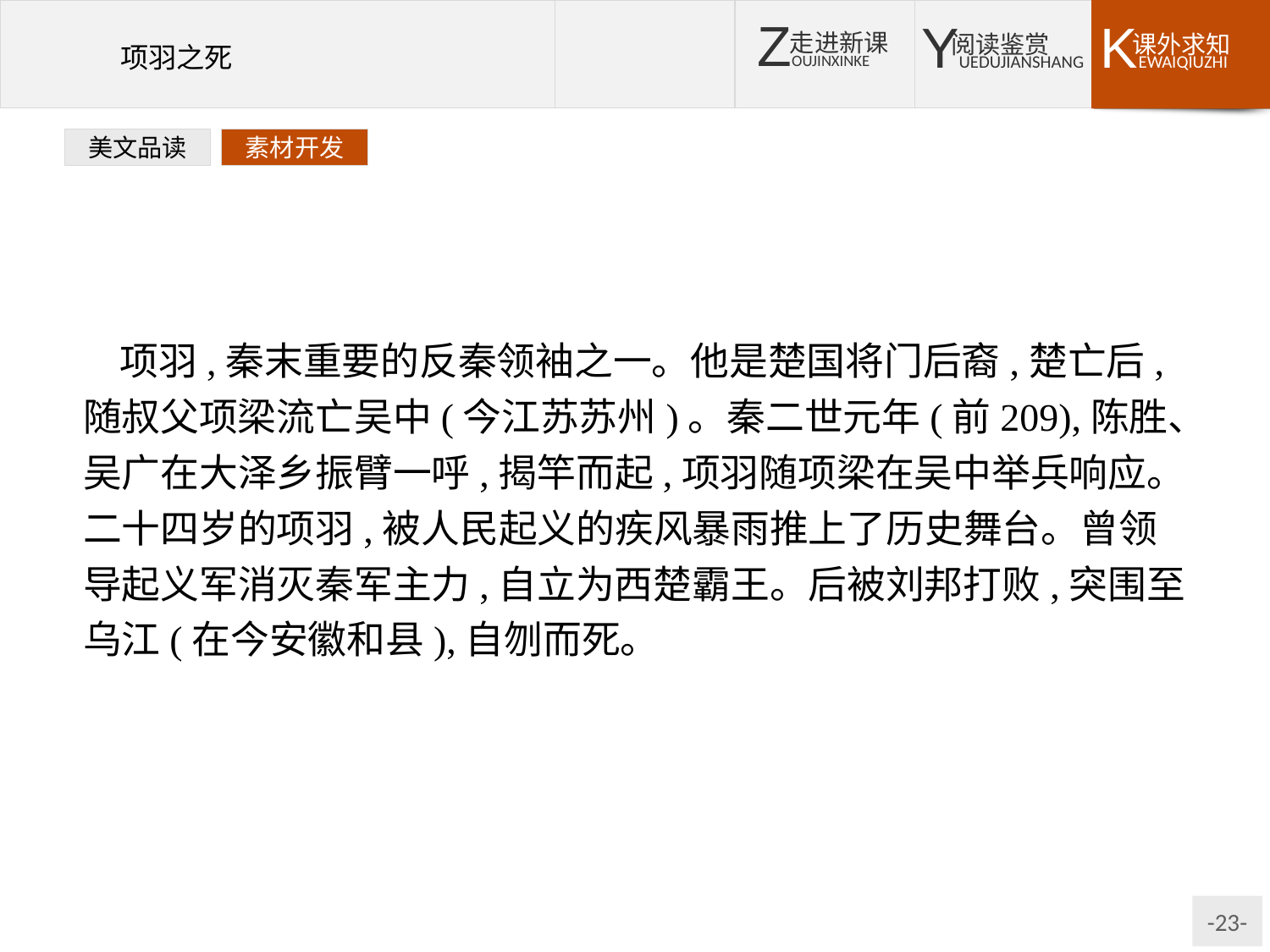

美文品读
素材开发
项羽,秦末重要的反秦领袖之一。他是楚国将门后裔,楚亡后,随叔父项梁流亡吴中(今江苏苏州)。秦二世元年(前209),陈胜、吴广在大泽乡振臂一呼,揭竿而起,项羽随项梁在吴中举兵响应。二十四岁的项羽,被人民起义的疾风暴雨推上了历史舞台。曾领导起义军消灭秦军主力,自立为西楚霸王。后被刘邦打败,突围至乌江(在今安徽和县),自刎而死。